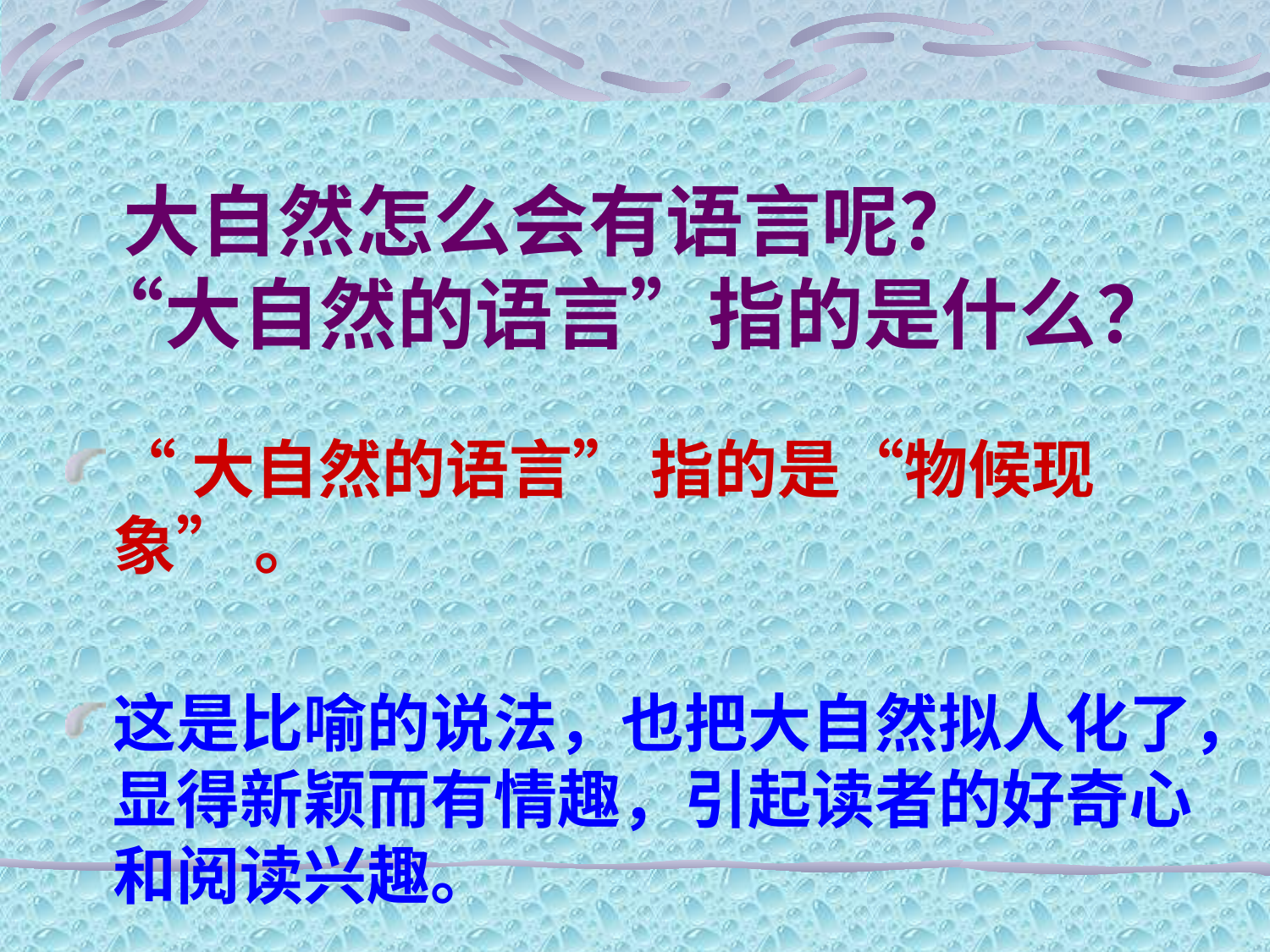

# 大自然怎么会有语言呢？ “大自然的语言”指的是什么？
“大自然的语言” 指的是“物候现象” 。

这是比喻的说法，也把大自然拟人化了，显得新颖而有情趣，引起读者的好奇心和阅读兴趣。